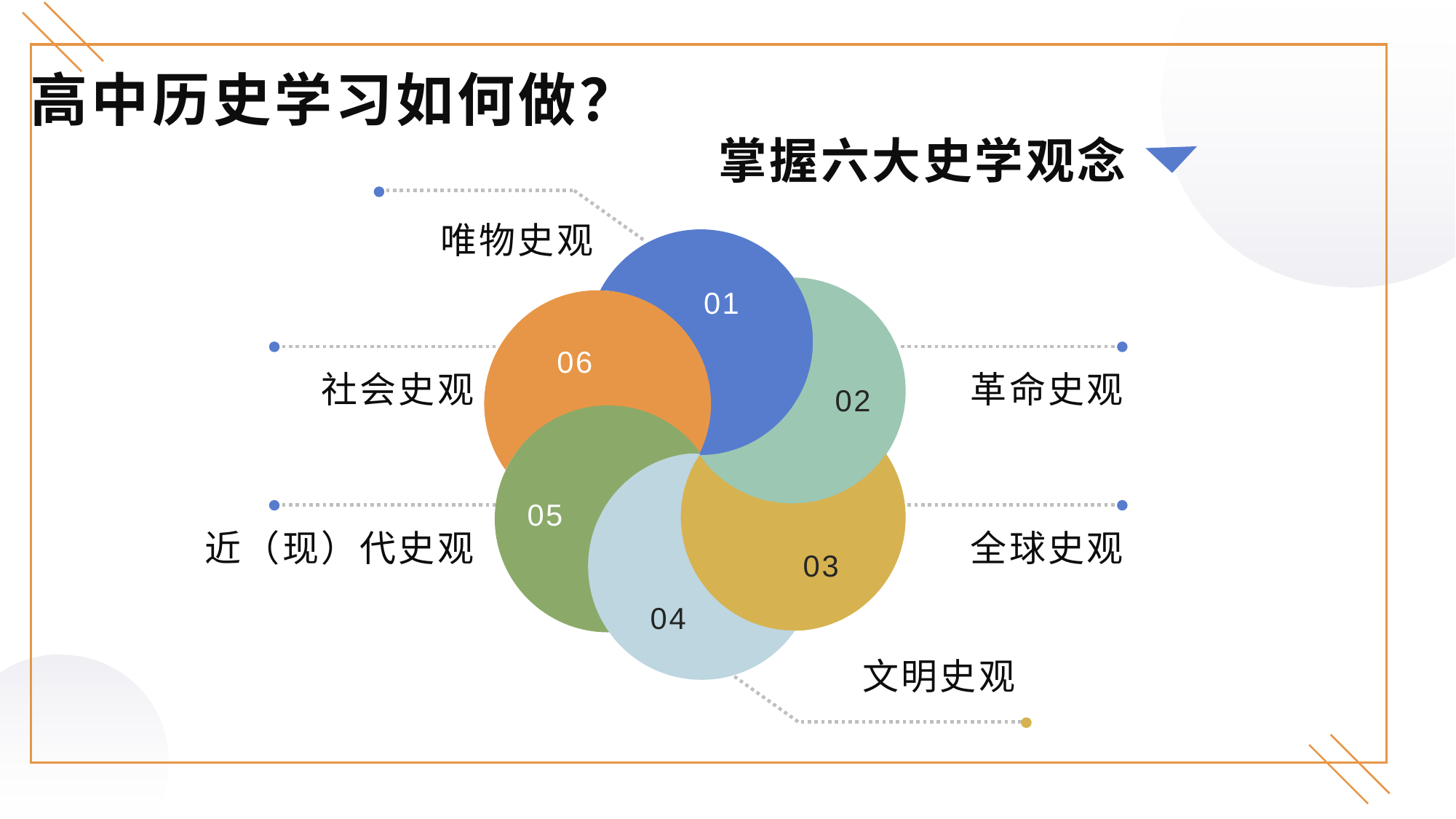

高中历史学习如何做？
掌握六大史学观念

唯物史观

01

06

社会史观
革命史观
02

05

近（现）代史观
全球史观
03
04
文明史观